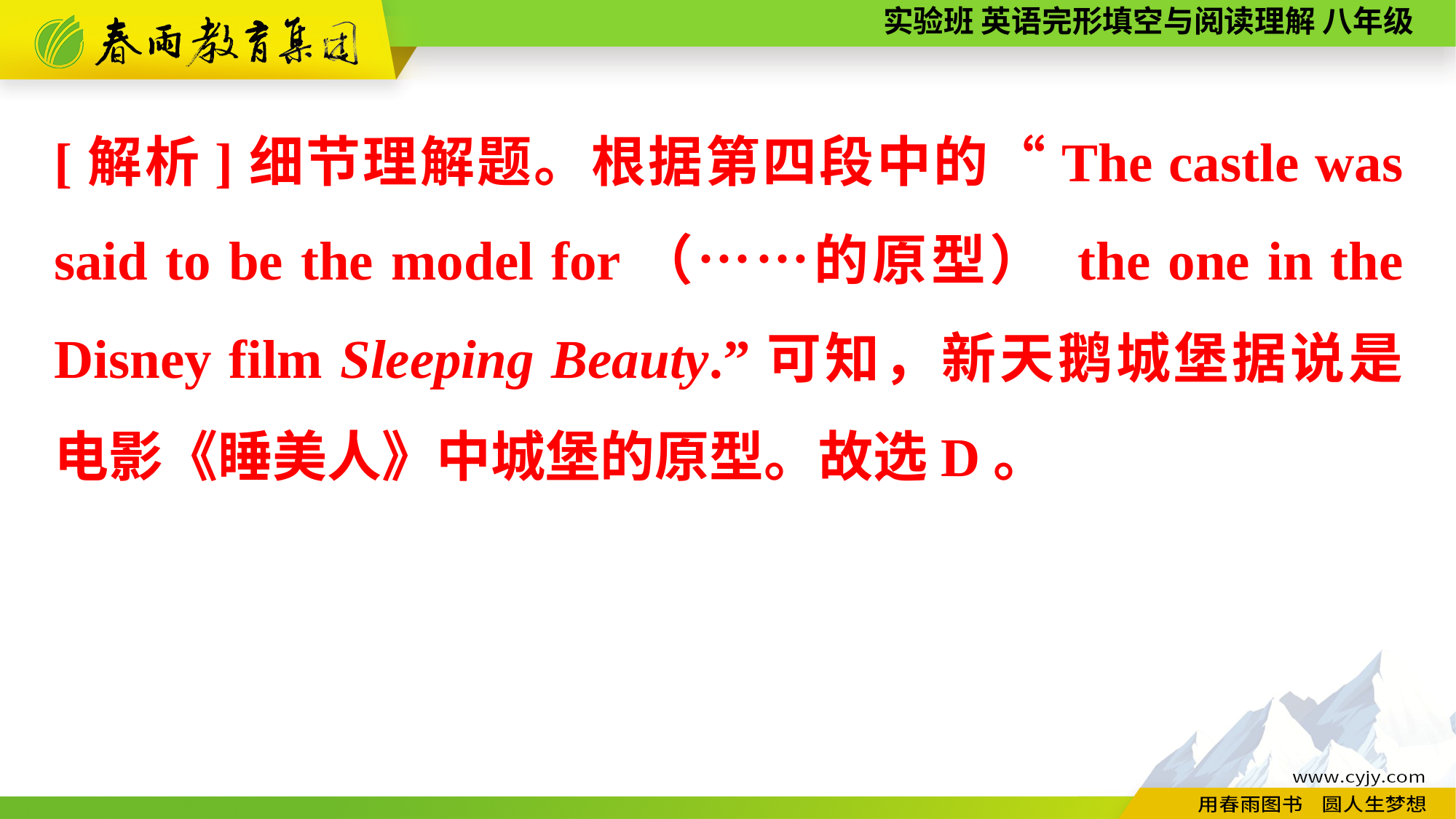

[解析]细节理解题。根据第四段中的“The castle was said to be the model for（……的原型） the one in the Disney film Sleeping Beauty.”可知，新天鹅城堡据说是电影《睡美人》中城堡的原型。故选D。